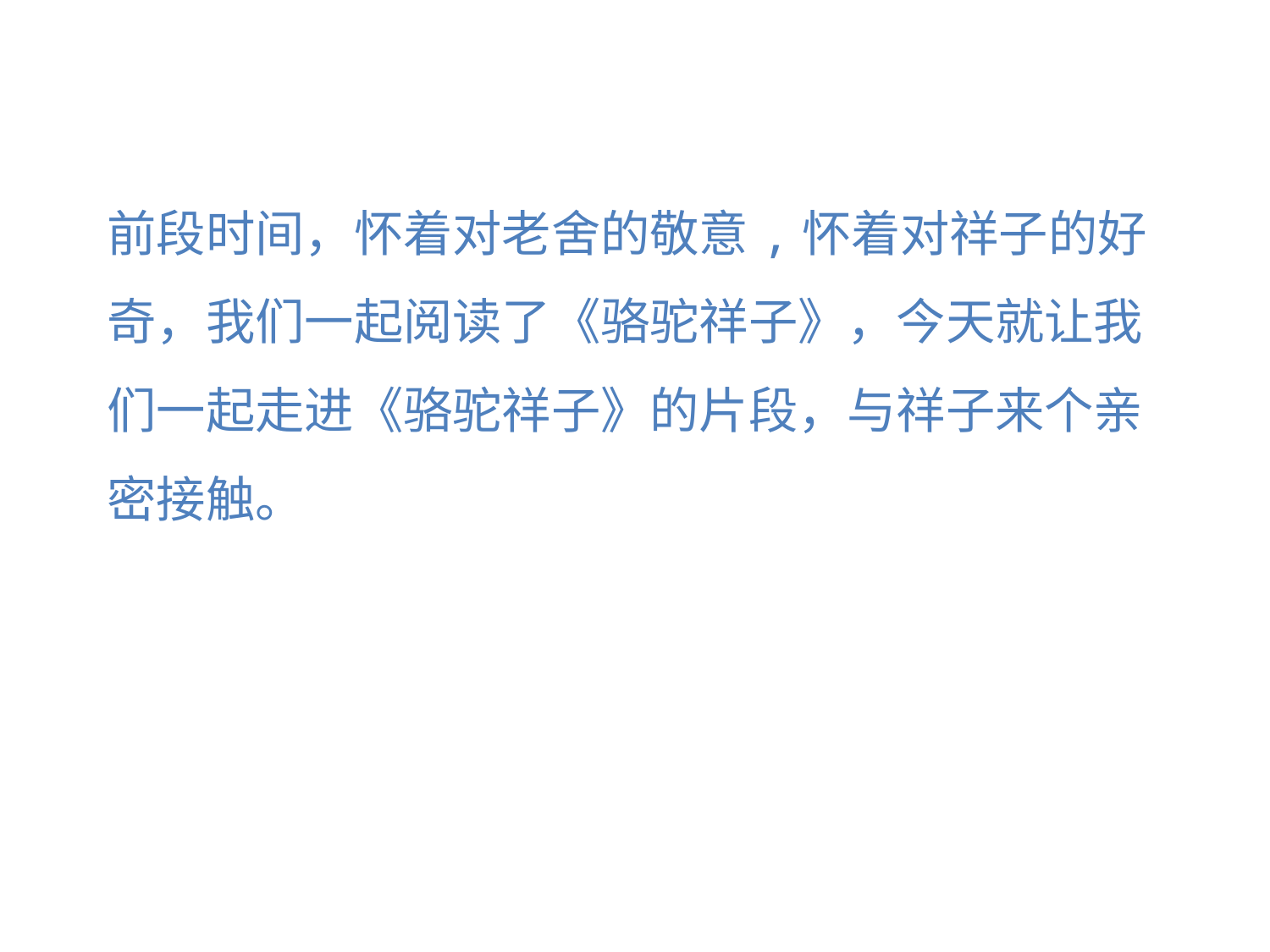

前段时间，怀着对老舍的敬意,怀着对祥子的好奇，我们一起阅读了《骆驼祥子》，今天就让我们一起走进《骆驼祥子》的片段，与祥子来个亲密接触。